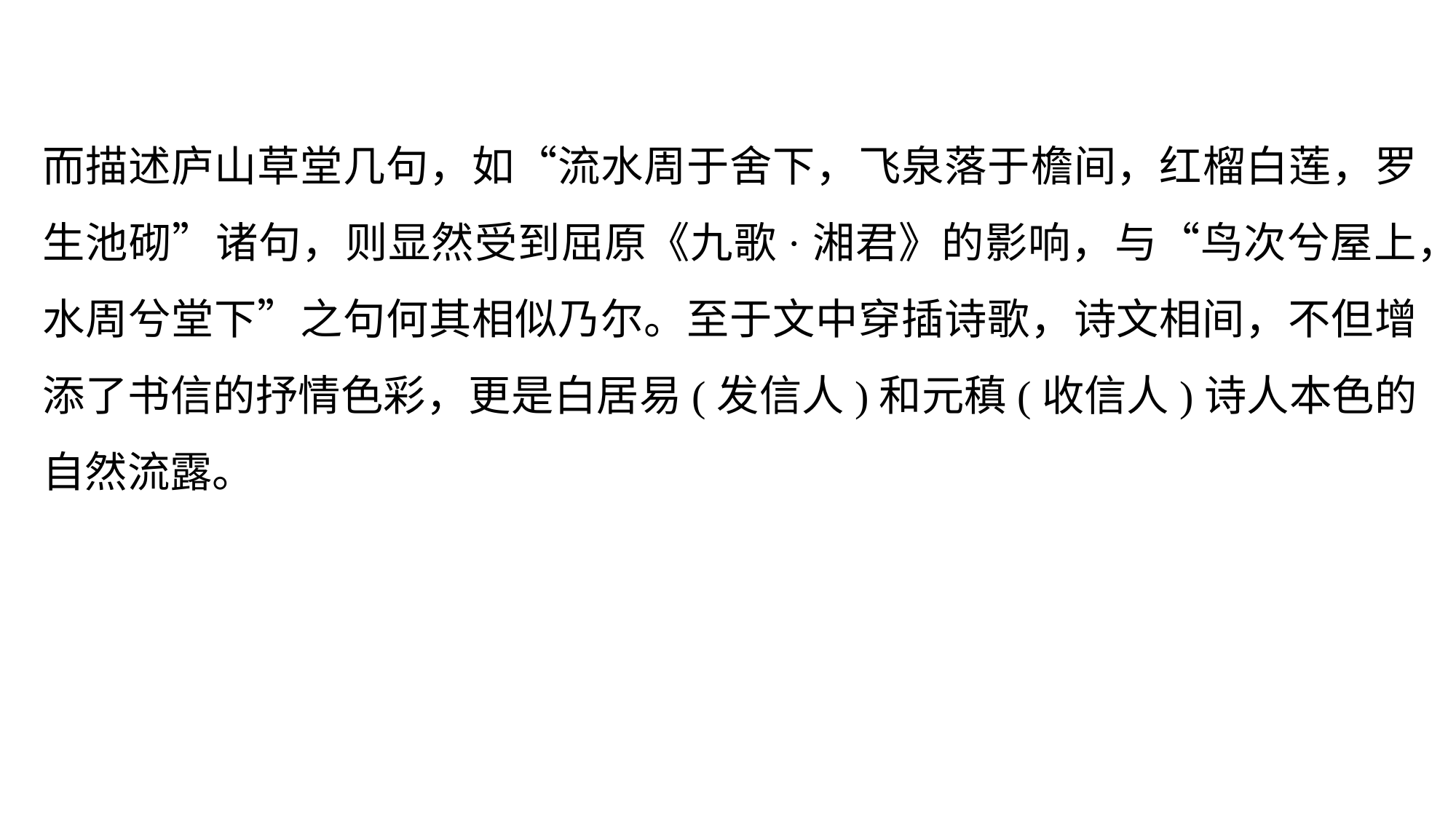

而描述庐山草堂几句，如“流水周于舍下，飞泉落于檐间，红榴白莲，罗生池砌”诸句，则显然受到屈原《九歌·湘君》的影响，与“鸟次兮屋上，水周兮堂下”之句何其相似乃尔。至于文中穿插诗歌，诗文相间，不但增添了书信的抒情色彩，更是白居易(发信人)和元稹(收信人)诗人本色的自然流露。